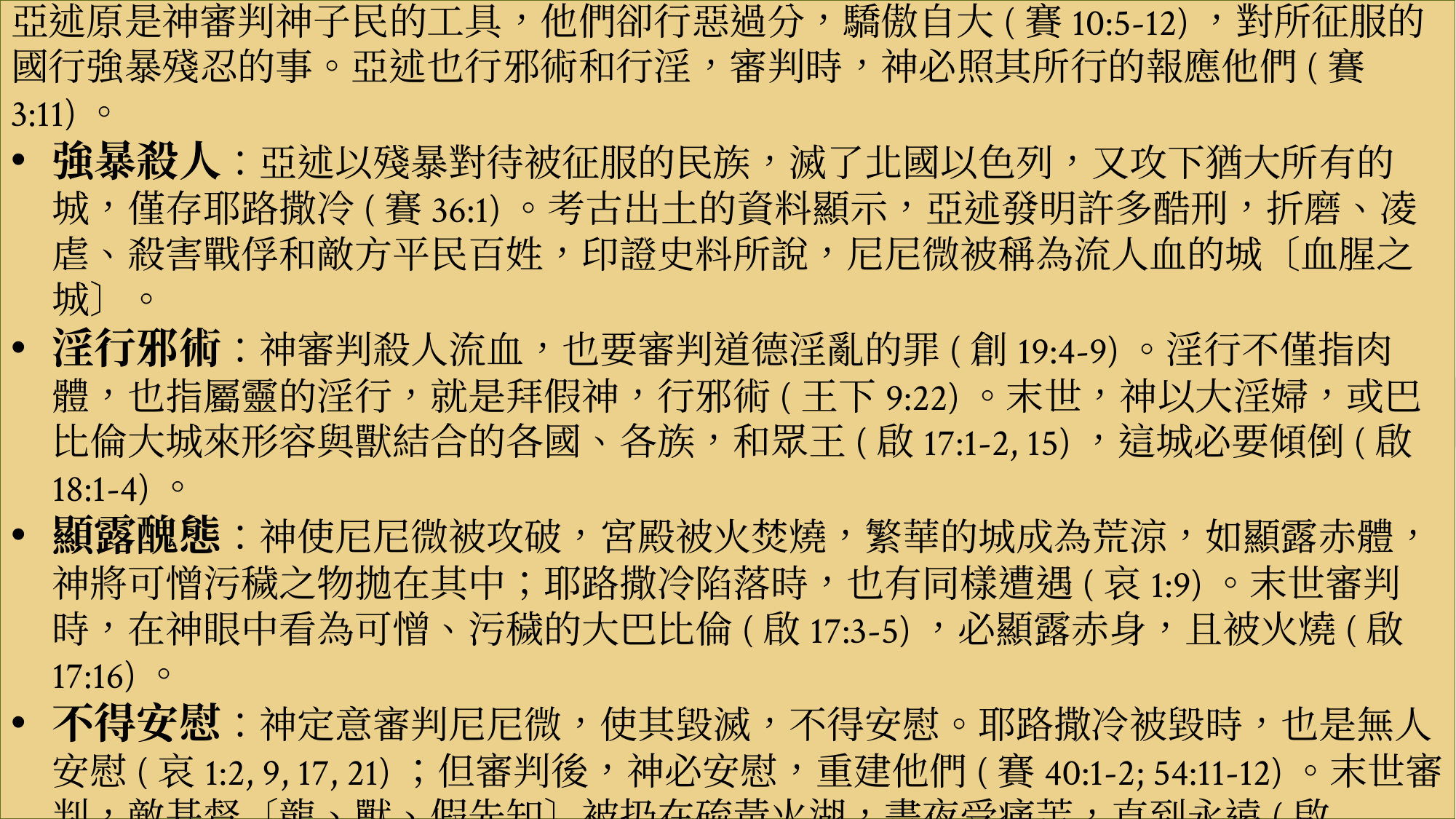

一. 照所行的報應
亞述原是神審判神子民的工具，他們卻行惡過分，驕傲自大(賽10:5-12)，對所征服的國行強暴殘忍的事。亞述也行邪術和行淫，審判時，神必照其所行的報應他們(賽3:11)。
強暴殺人：亞述以殘暴對待被征服的民族，滅了北國以色列，又攻下猶大所有的城，僅存耶路撒冷(賽36:1)。考古出土的資料顯示，亞述發明許多酷刑，折磨、凌虐、殺害戰俘和敵方平民百姓，印證史料所說，尼尼微被稱為流人血的城〔血腥之城〕。
淫行邪術：神審判殺人流血，也要審判道德淫亂的罪(創19:4-9)。淫行不僅指肉體，也指屬靈的淫行，就是拜假神，行邪術(王下9:22)。末世，神以大淫婦，或巴比倫大城來形容與獸結合的各國、各族，和眾王(啟17:1-2, 15)，這城必要傾倒(啟18:1-4)。
顯露醜態：神使尼尼微被攻破，宮殿被火焚燒，繁華的城成為荒涼，如顯露赤體，神將可憎污穢之物拋在其中；耶路撒冷陷落時，也有同樣遭遇(哀1:9)。末世審判時，在神眼中看為可憎、污穢的大巴比倫(啟17:3-5)，必顯露赤身，且被火燒(啟17:16)。
不得安慰：神定意審判尼尼微，使其毀滅，不得安慰。耶路撒冷被毀時，也是無人安慰(哀1:2, 9, 17, 21)；但審判後，神必安慰，重建他們(賽40:1-2; 54:11-12)。末世審判，敵基督〔龍、獸、假先知〕被扔在硫黃火湖，晝夜受痛苦，直到永遠(啟20:10)。
#